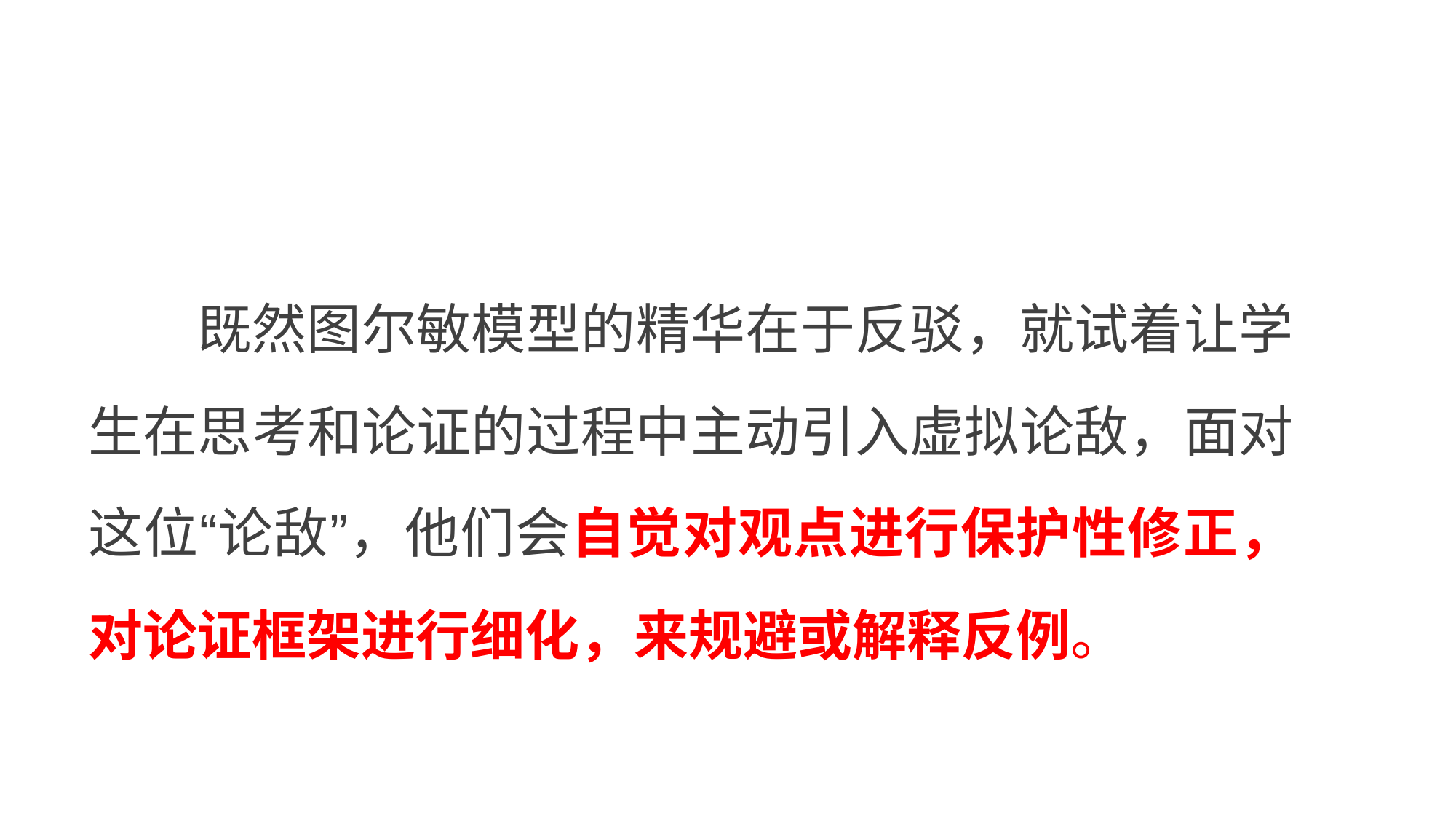

既然图尔敏模型的精华在于反驳，就试着让学 生在思考和论证的过程中主动引入虚拟论敌，面对 这位“论敌”，他们会自觉对观点进行保护性修正， 对论证框架进行细化，来规避或解释反例。